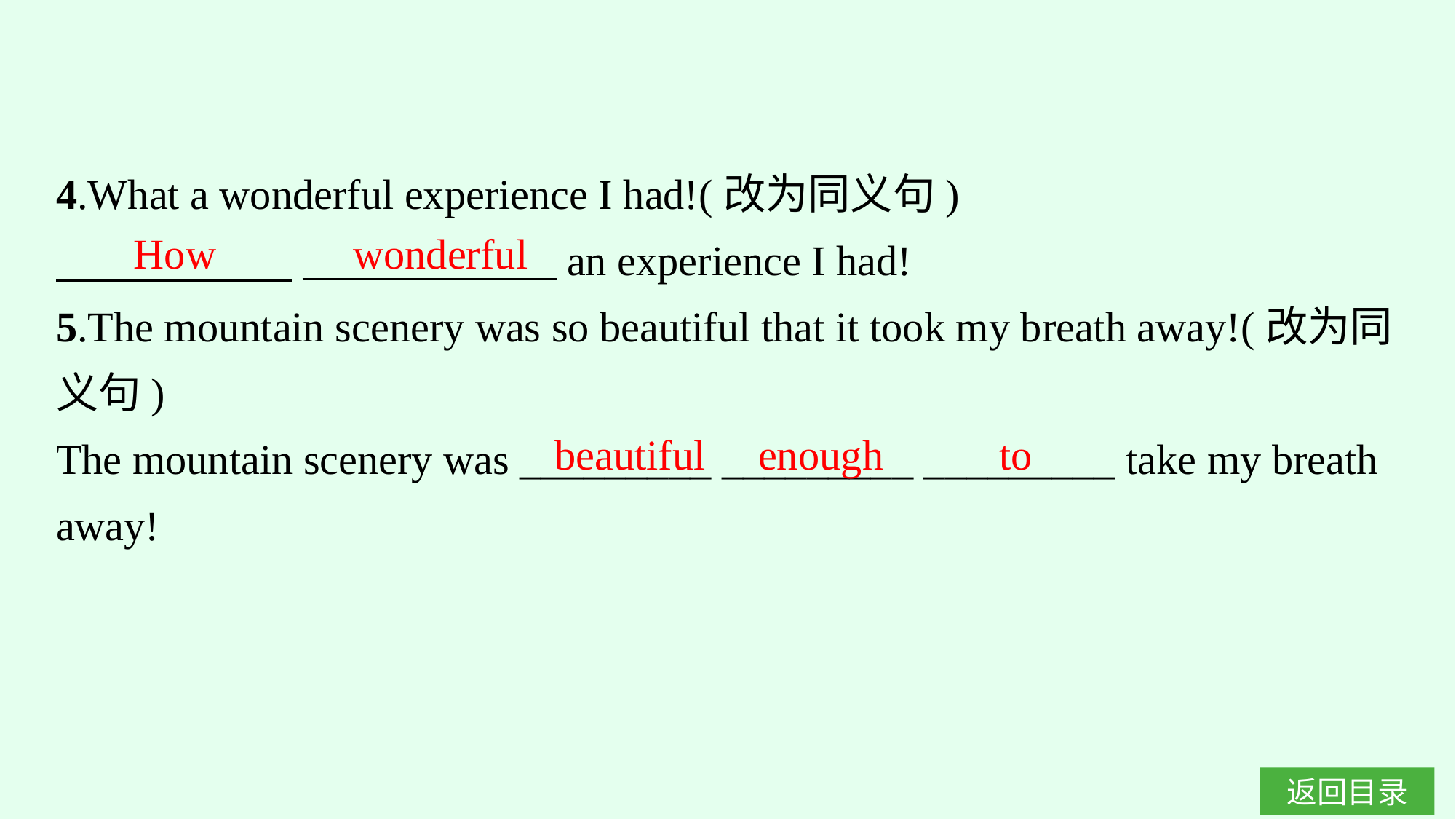

4.What a wonderful experience I had!(改为同义句)
　　       　　 　　　　　　an experience I had!
5.The mountain scenery was so beautiful that it took my breath away!(改为同义句)
The mountain scenery was _________ _________ _________ take my breath away!
How             wonderful
beautiful     enough           to